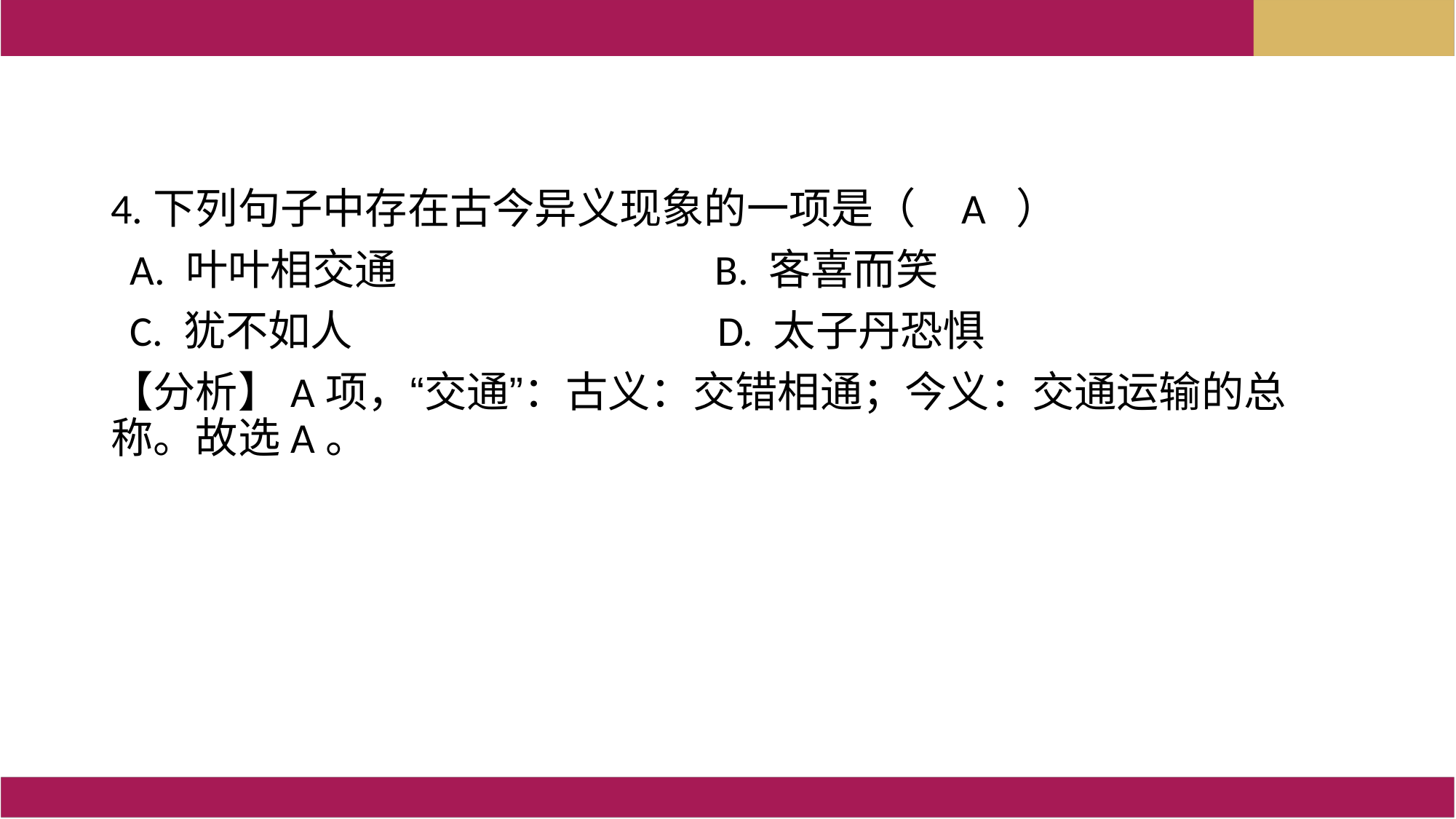

4.下列句子中存在古今异义现象的一项是（   A  ）
  A. 叶叶相交通                          B. 客喜而笑
  C. 犹不如人                              D. 太子丹恐惧
【分析】A项，“交通”：古义：交错相通；今义：交通运输的总称。故选A。